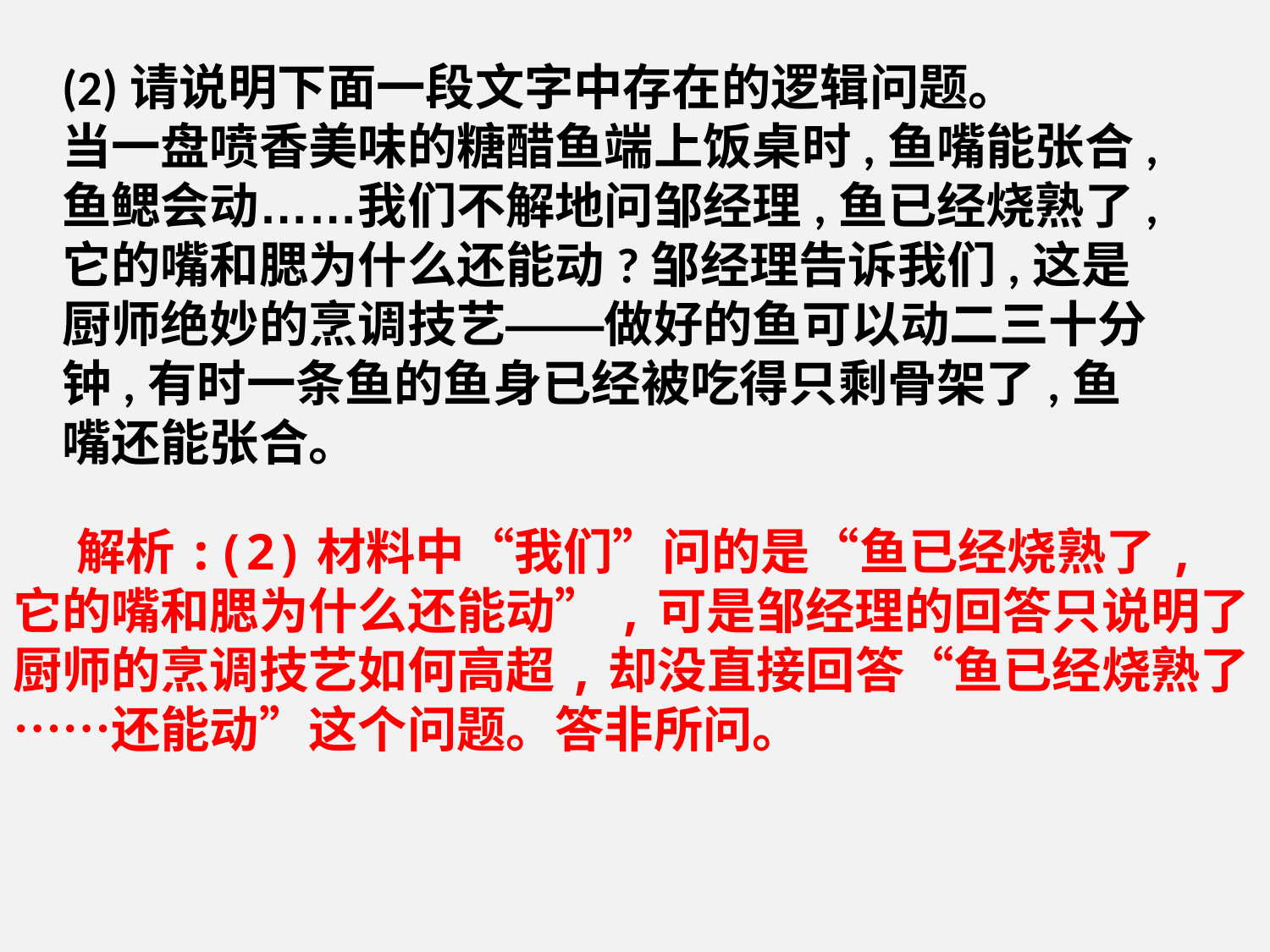

(2)请说明下面一段文字中存在的逻辑问题。
当一盘喷香美味的糖醋鱼端上饭桌时,鱼嘴能张合,鱼鳃会动……我们不解地问邹经理,鱼已经烧熟了,它的嘴和腮为什么还能动?邹经理告诉我们,这是厨师绝妙的烹调技艺——做好的鱼可以动二三十分钟,有时一条鱼的鱼身已经被吃得只剩骨架了,鱼嘴还能张合。
解析:(2)材料中“我们”问的是“鱼已经烧熟了,它的嘴和腮为什么还能动”,可是邹经理的回答只说明了厨师的烹调技艺如何高超,却没直接回答“鱼已经烧熟了……还能动”这个问题。答非所问。